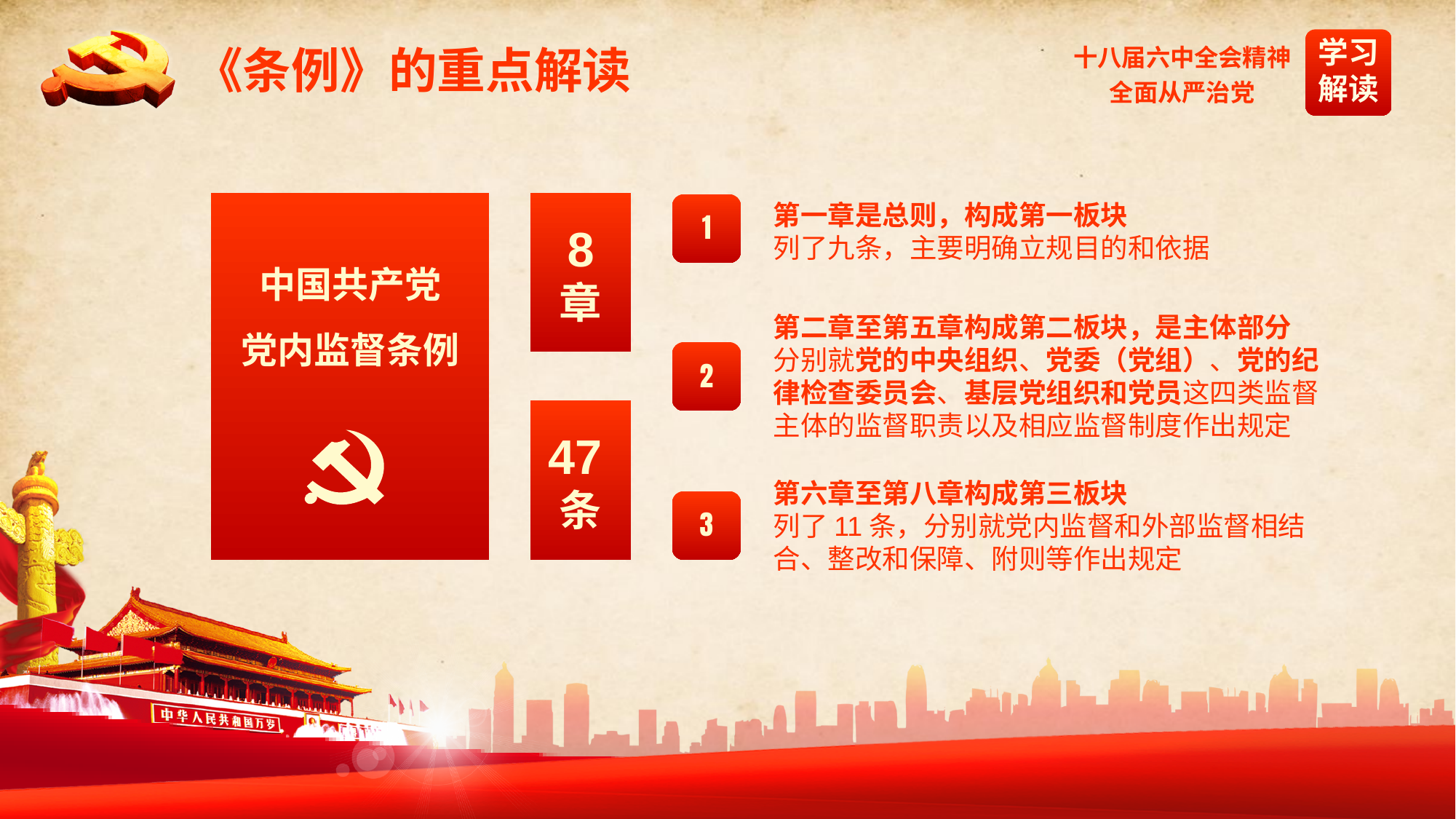

《条例》的重点解读

中国共产党
党内监督条例

8
章
第一章是总则，构成第一板块
列了九条，主要明确立规目的和依据
1
第二章至第五章构成第二板块，是主体部分
分别就党的中央组织、党委（党组）、党的纪律检查委员会、基层党组织和党员这四类监督主体的监督职责以及相应监督制度作出规定
2
47条
第六章至第八章构成第三板块
列了11条，分别就党内监督和外部监督相结合、整改和保障、附则等作出规定
3